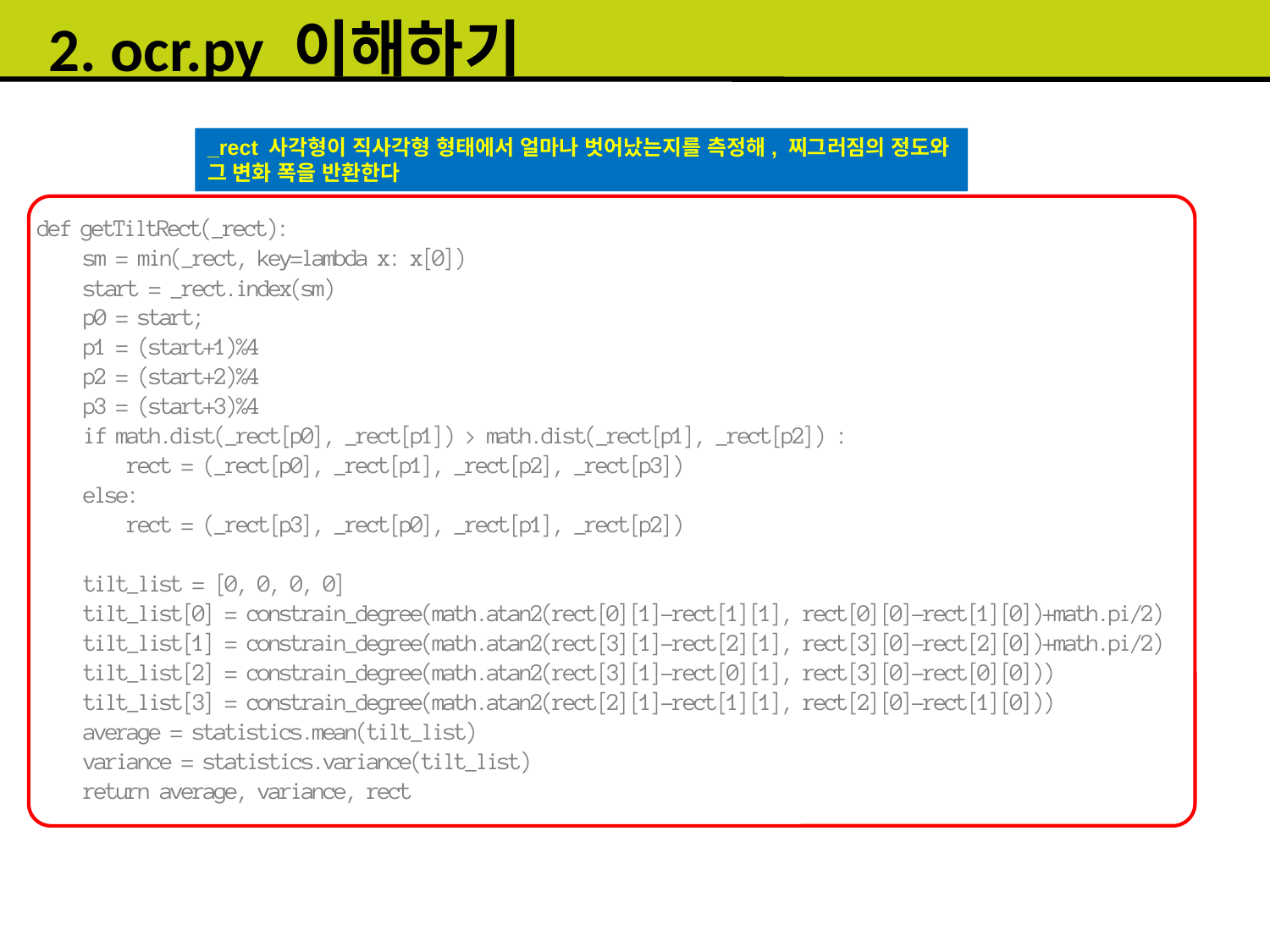

2. ocr.py 이해하기
_rect 사각형이 직사각형 형태에서 얼마나 벗어났는지를 측정해, 찌그러짐의 정도와 그 변화 폭을 반환한다

def getTiltRect(_rect):
    sm = min(_rect, key=lambda x: x[0])
    start = _rect.index(sm)
    p0 = start;
    p1 = (start+1)%4
    p2 = (start+2)%4
    p3 = (start+3)%4
    if math.dist(_rect[p0], _rect[p1]) > math.dist(_rect[p1], _rect[p2]) :
        rect = (_rect[p0], _rect[p1], _rect[p2], _rect[p3])
    else:
        rect = (_rect[p3], _rect[p0], _rect[p1], _rect[p2])

    tilt_list = [0, 0, 0, 0]
    tilt_list[0] = constrain_degree(math.atan2(rect[0][1]-rect[1][1], rect[0][0]-rect[1][0])+math.pi/2)
    tilt_list[1] = constrain_degree(math.atan2(rect[3][1]-rect[2][1], rect[3][0]-rect[2][0])+math.pi/2)
    tilt_list[2] = constrain_degree(math.atan2(rect[3][1]-rect[0][1], rect[3][0]-rect[0][0]))
    tilt_list[3] = constrain_degree(math.atan2(rect[2][1]-rect[1][1], rect[2][0]-rect[1][0]))
    average = statistics.mean(tilt_list)
    variance = statistics.variance(tilt_list)
    return average, variance, rect